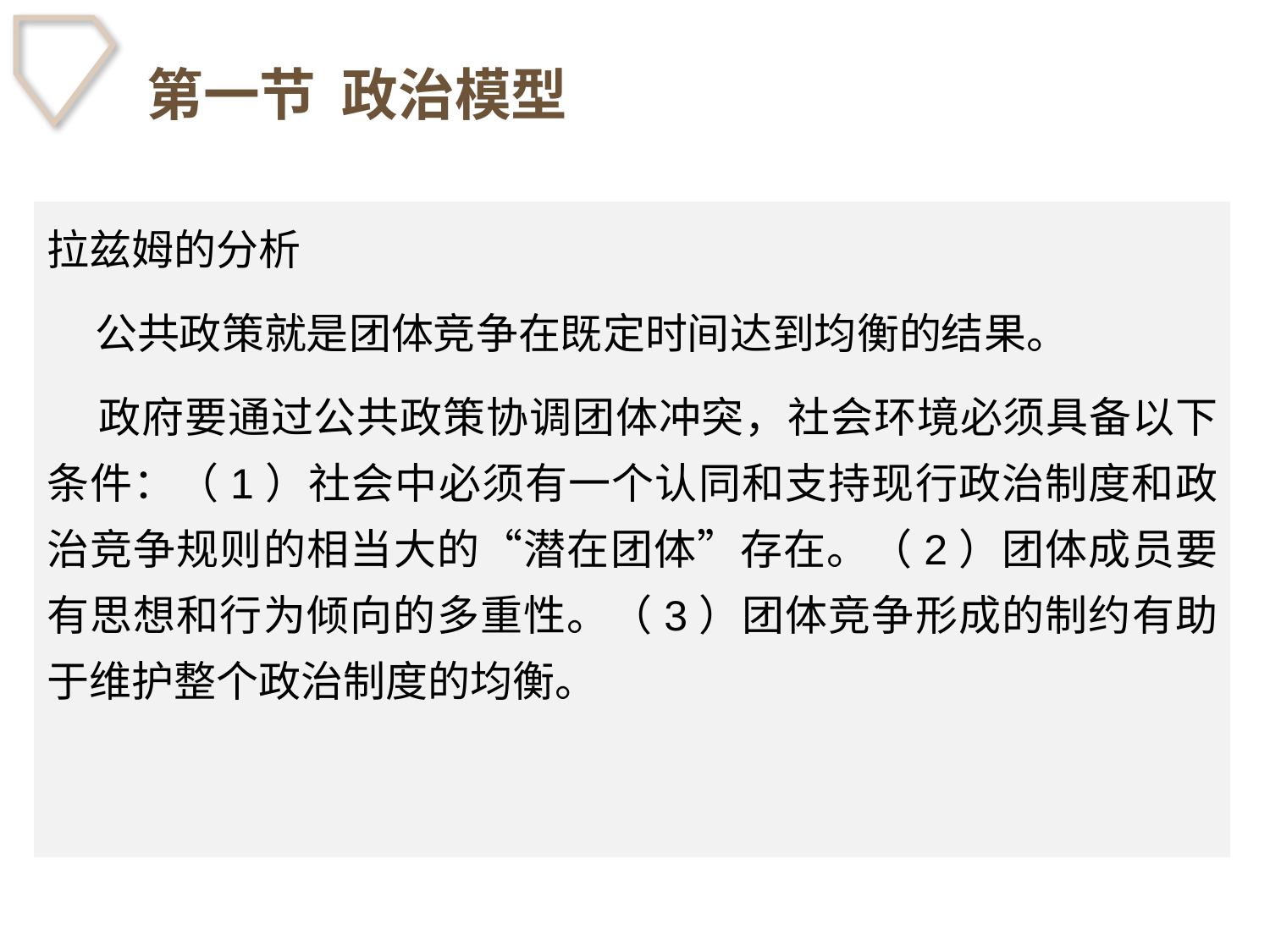

# 第一节  政治模型
拉兹姆的分析
    公共政策就是团体竞争在既定时间达到均衡的结果。
    政府要通过公共政策协调团体冲突，社会环境必须具备以下条件：（1）社会中必须有一个认同和支持现行政治制度和政治竞争规则的相当大的“潜在团体”存在。（2）团体成员要有思想和行为倾向的多重性。（3）团体竞争形成的制约有助于维护整个政治制度的均衡。